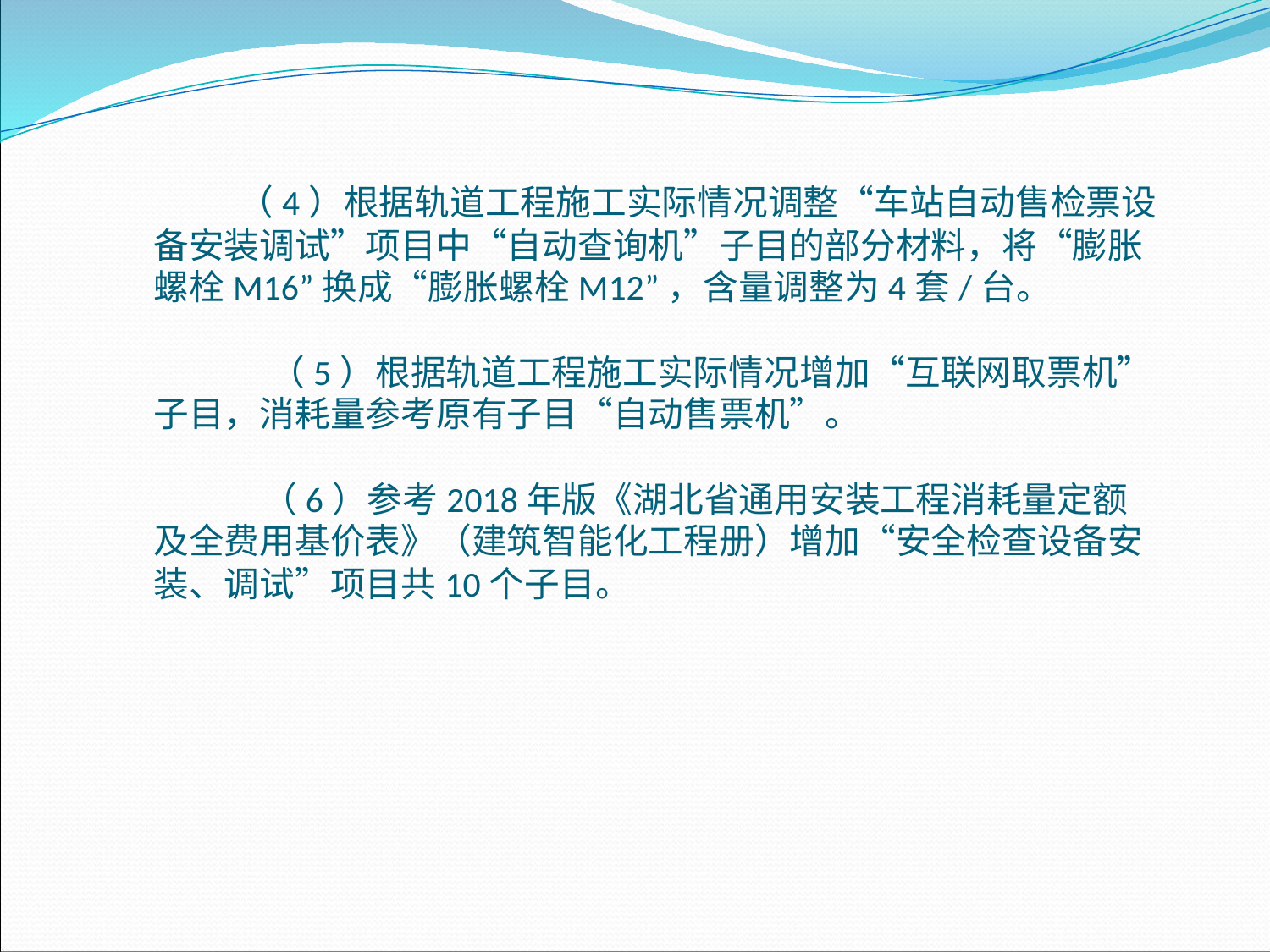

（4）根据轨道工程施工实际情况调整“车站自动售检票设备安装调试”项目中“自动查询机”子目的部分材料，将“膨胀螺栓M16”换成“膨胀螺栓M12”，含量调整为4套/台。
         （5）根据轨道工程施工实际情况增加“互联网取票机”子目，消耗量参考原有子目“自动售票机”。
        （6）参考2018年版《湖北省通用安装工程消耗量定额及全费用基价表》（建筑智能化工程册）增加“安全检查设备安装、调试”项目共10个子目。